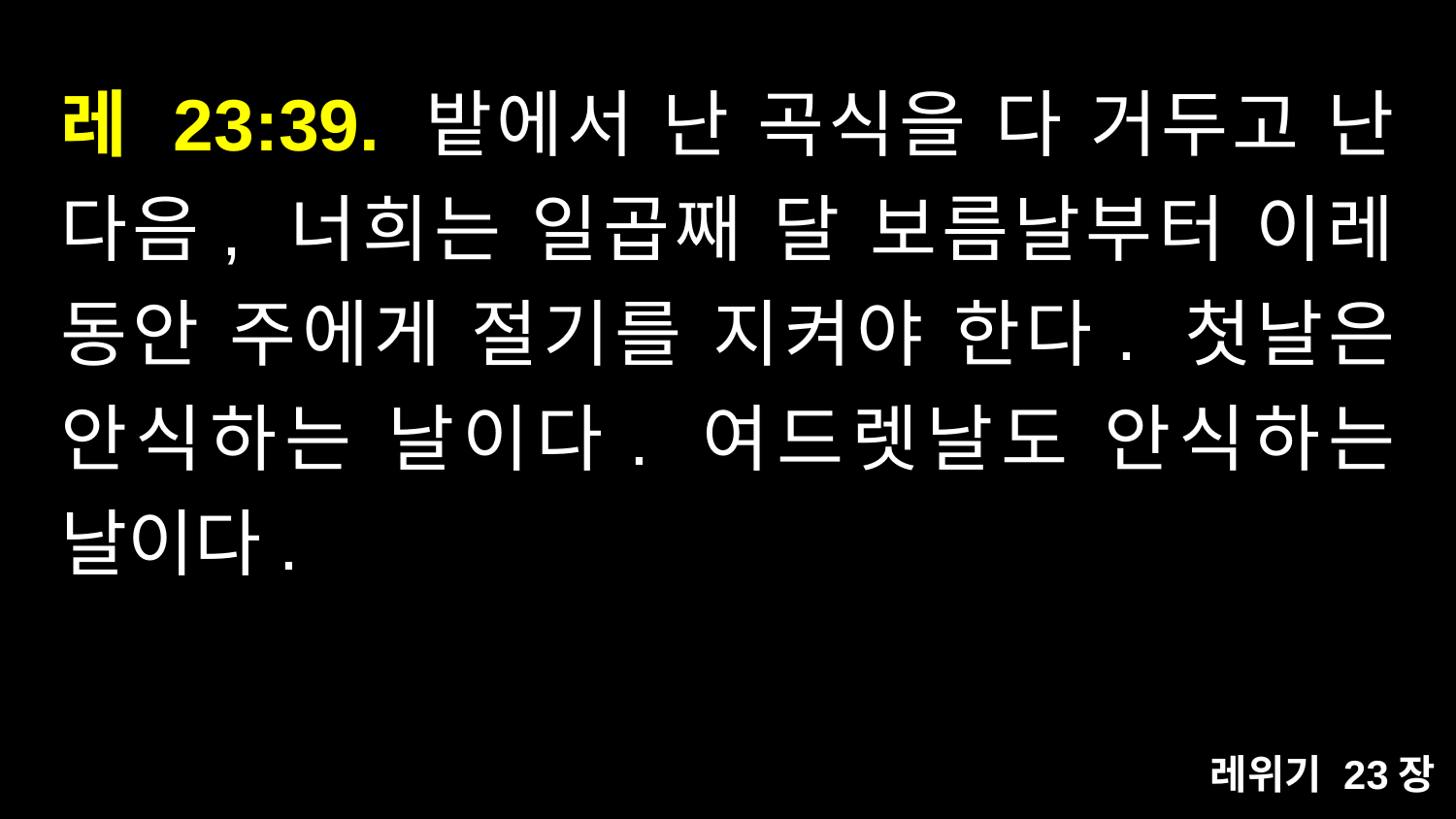

# 레 23:39. 밭에서 난 곡식을 다 거두고 난 다음, 너희는 일곱째 달 보름날부터 이레 동안 주에게 절기를 지켜야 한다. 첫날은 안식하는 날이다. 여드렛날도 안식하는 날이다.
레위기 23장